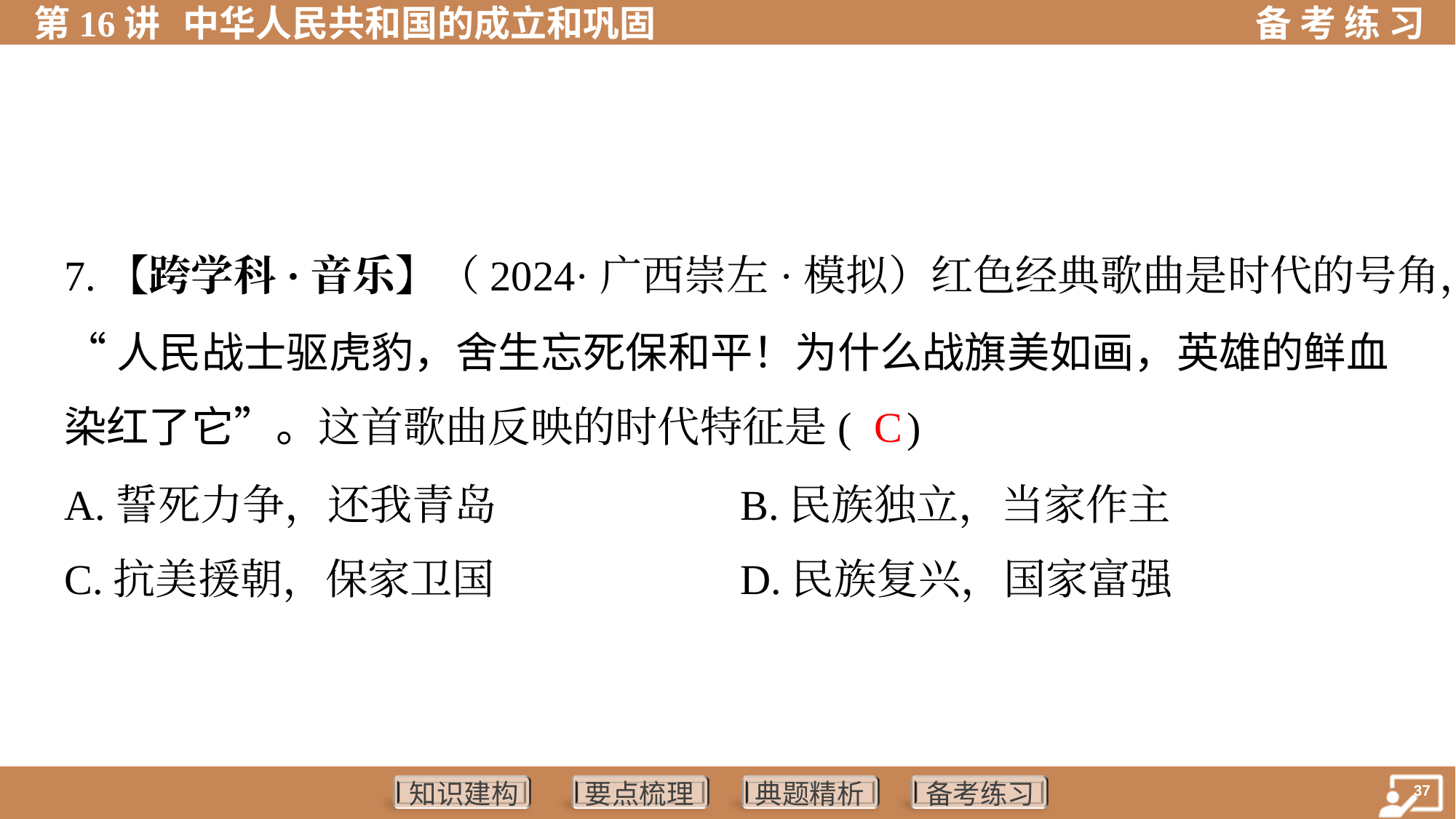

7.【跨学科·音乐】（2024·广西崇左·模拟）红色经典歌曲是时代的号角，
“人民战士驱虎豹，舍生忘死保和平！为什么战旗美如画，英雄的鲜血
染红了它”。这首歌曲反映的时代特征是(     )
    C
A.誓死力争，还我青岛	B.民族独立，当家作主
C.抗美援朝，保家卫国	D.民族复兴，国家富强